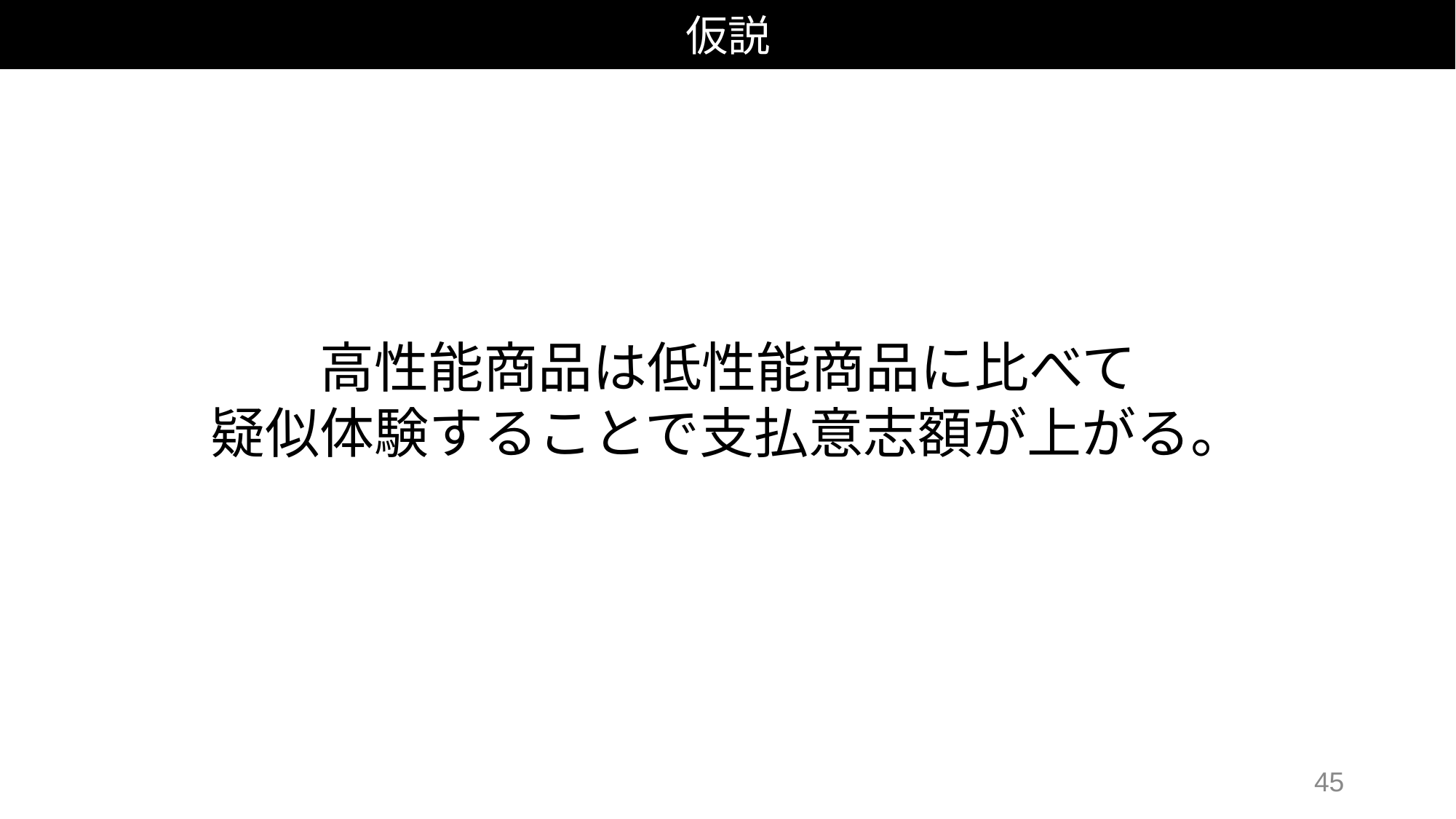

仮説
高性能商品は低性能商品に比べて
疑似体験することで支払意志額が上がる。

45